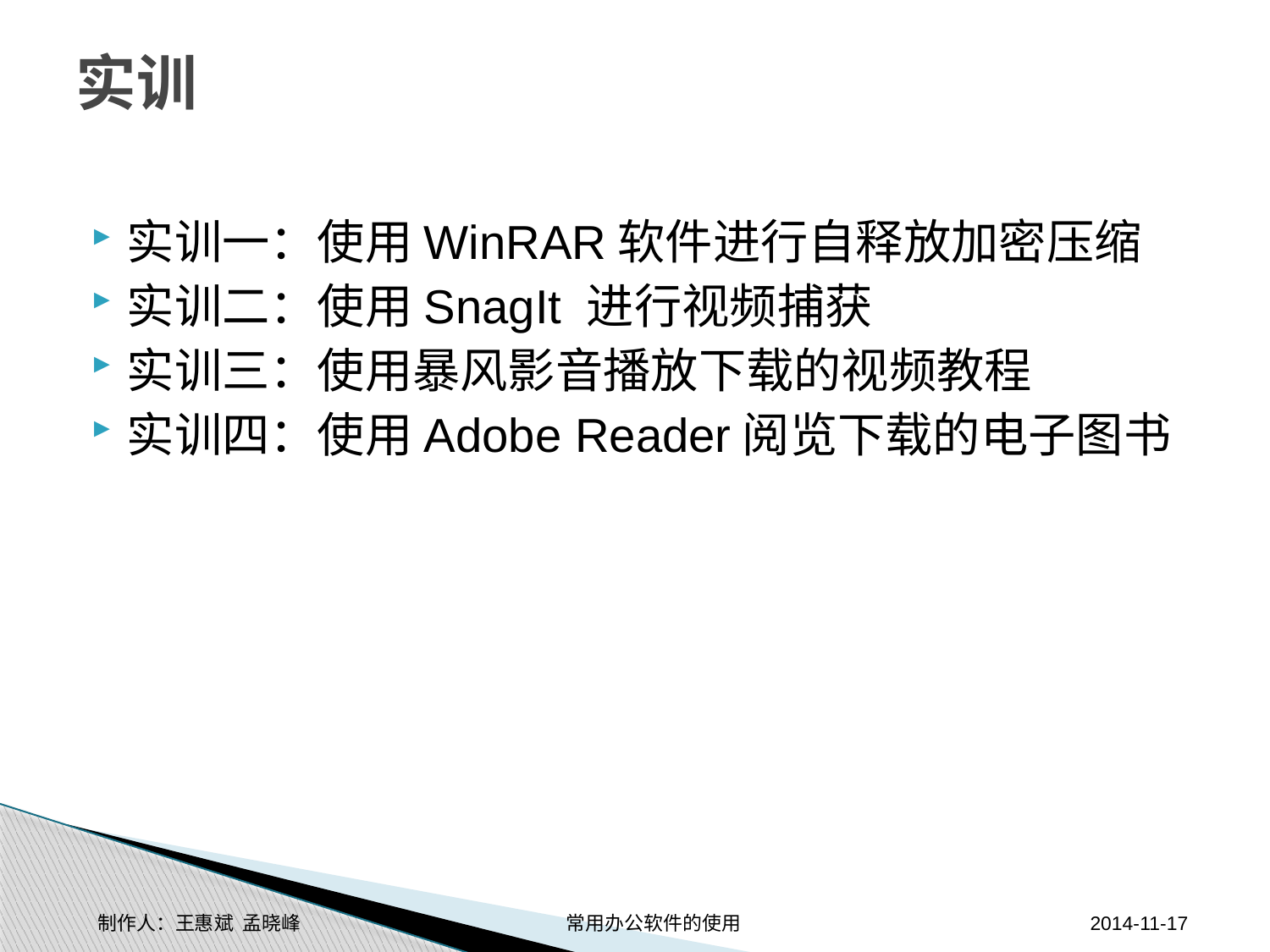

# 实训
实训一：使用WinRAR软件进行自释放加密压缩
实训二：使用SnagIt 进行视频捕获
实训三：使用暴风影音播放下载的视频教程
实训四：使用Adobe Reader阅览下载的电子图书
制作人：王惠斌  孟晓峰                                                            常用办公软件的使用
2014-11-17